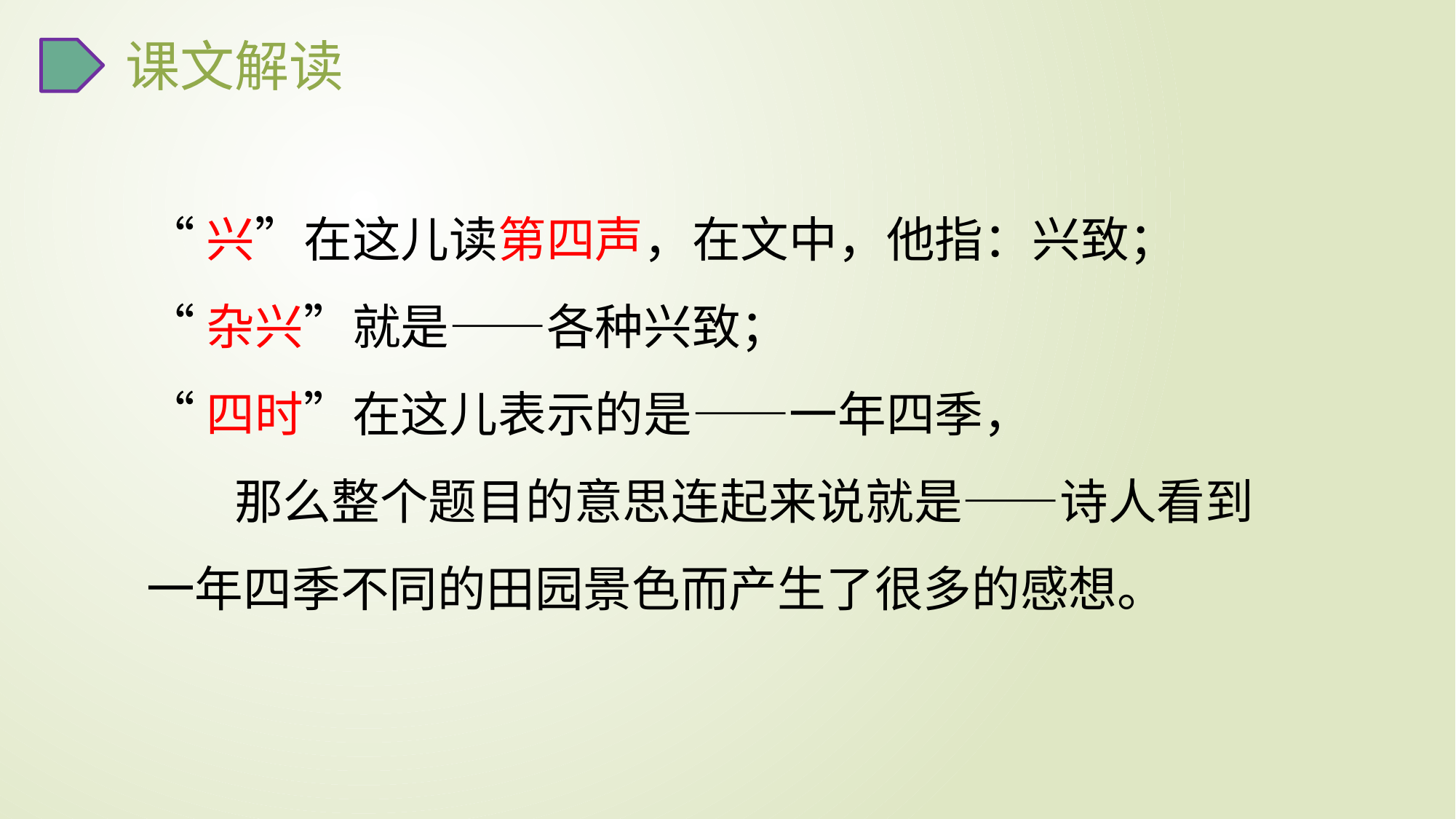

课文解读

“兴”在这儿读第四声，在文中，他指：兴致；
“杂兴”就是——各种兴致；
“四时”在这儿表示的是——一年四季，
       那么整个题目的意思连起来说就是——诗人看到一年四季不同的田园景色而产生了很多的感想。